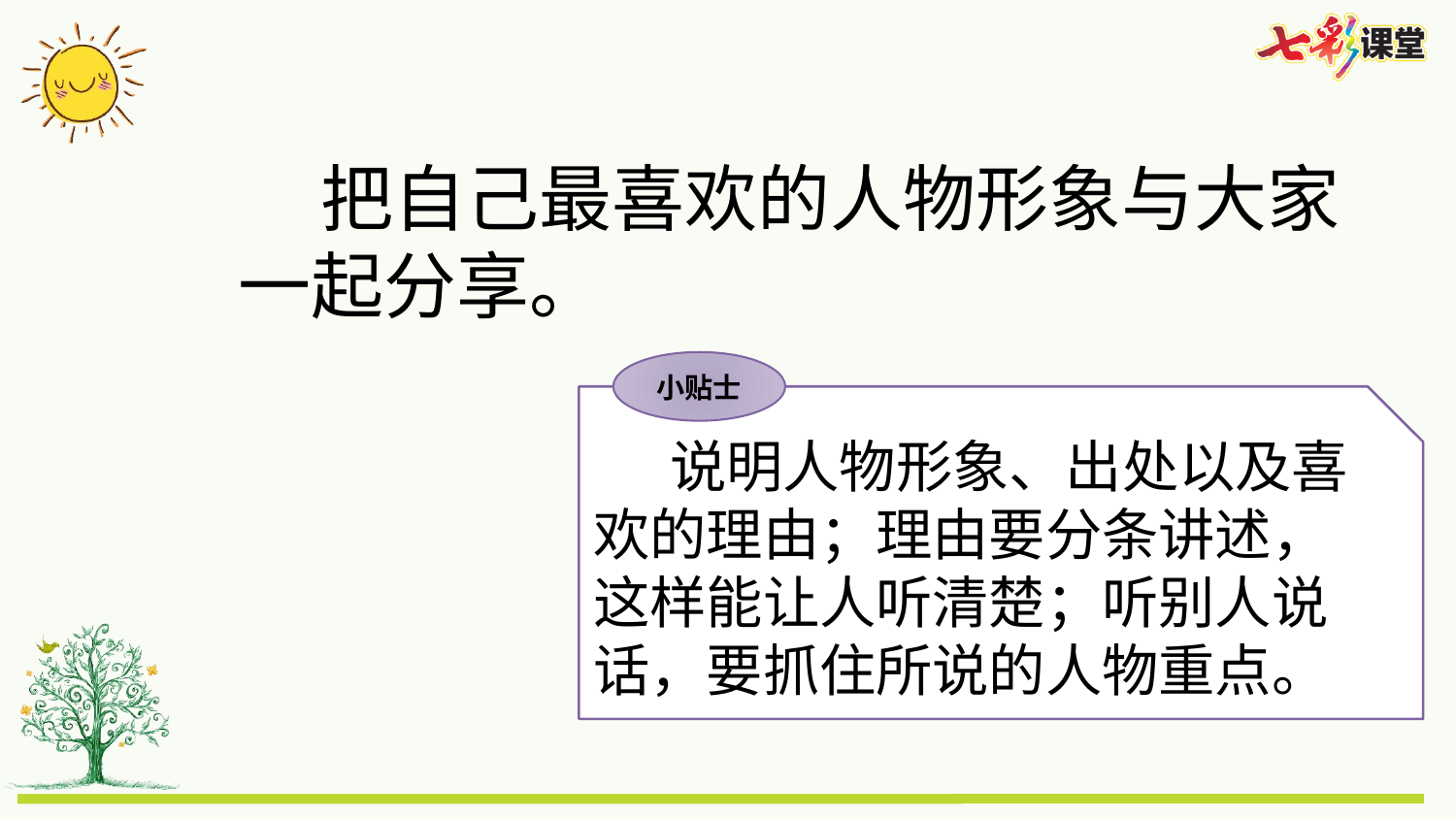

把自己最喜欢的人物形象与大家一起分享。
小贴士
     说明人物形象、出处以及喜欢的理由；理由要分条讲述，这样能让人听清楚；听别人说话，要抓住所说的人物重点。